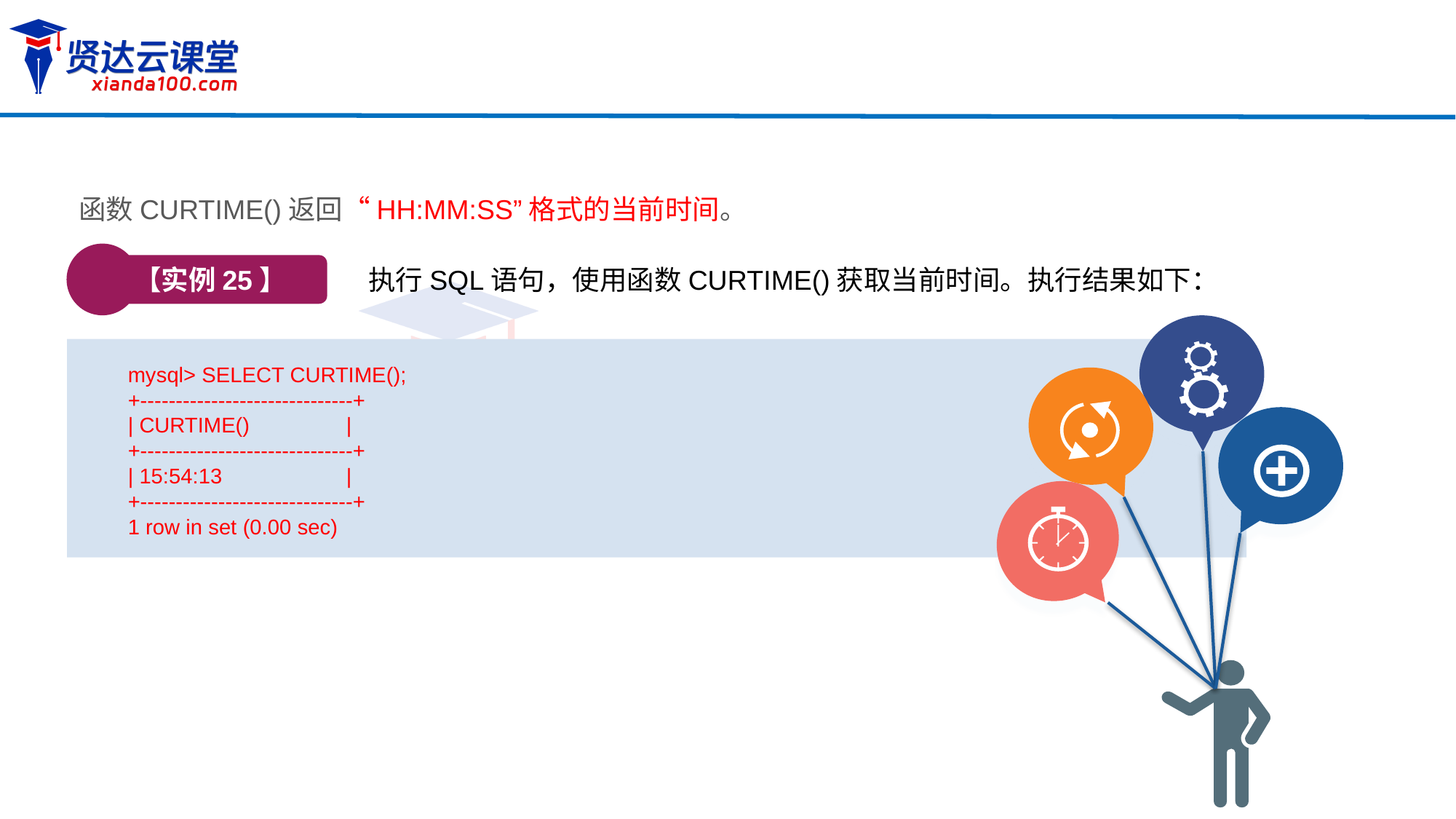

函数CURTIME()返回“HH:MM:SS”格式的当前时间。

【实例25】
执行SQL语句，使用函数CURTIME()获取当前时间。执行结果如下：

mysql> SELECT CURTIME();
+------------------------------+
| CURTIME()	|
+------------------------------+
| 15:54:13  		|
+------------------------------+
1 row in set (0.00 sec)